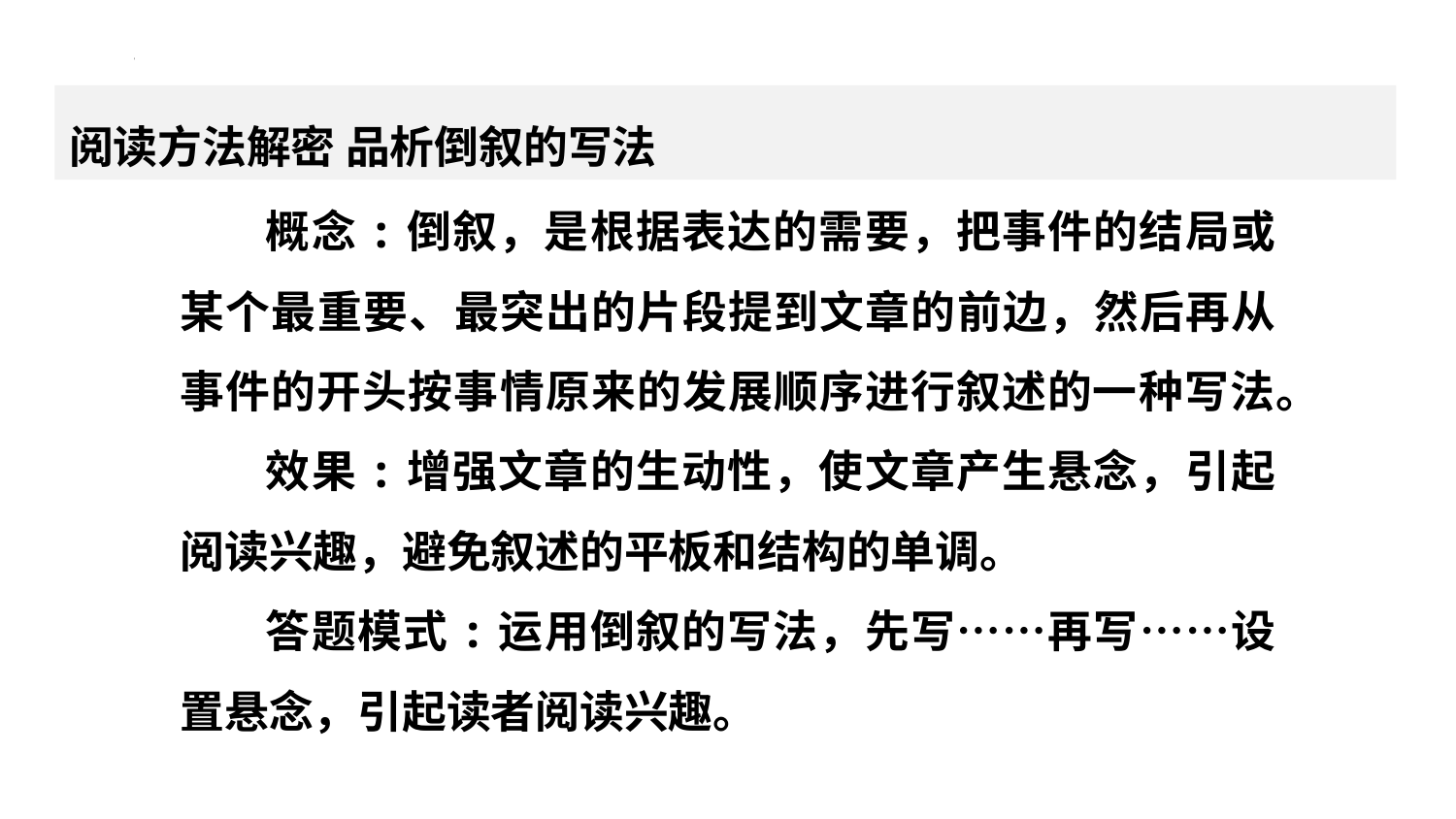

品读释疑
阅读方法解密 品析倒叙的写法
概念:倒叙，是根据表达的需要，把事件的结局或某个最重要、最突出的片段提到文章的前边，然后再从事件的开头按事情原来的发展顺序进行叙述的一种写法。
效果:增强文章的生动性，使文章产生悬念，引起阅读兴趣，避免叙述的平板和结构的单调。
答题模式:运用倒叙的写法，先写……再写……设置悬念，引起读者阅读兴趣。